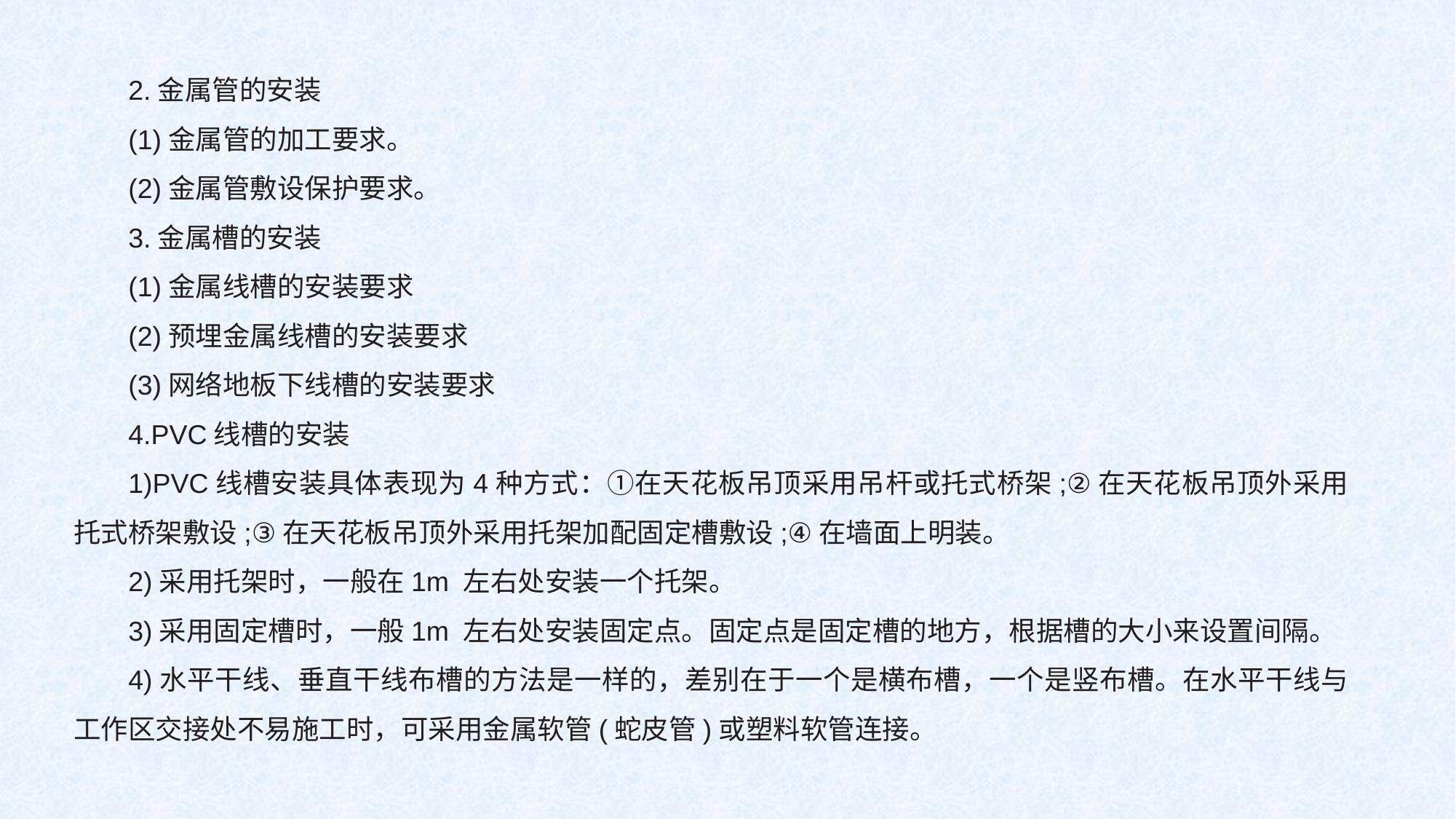

2.金属管的安装
(1)金属管的加工要求。
(2)金属管敷设保护要求。
3.金属槽的安装
(1)金属线槽的安装要求
(2)预埋金属线槽的安装要求
(3)网络地板下线槽的安装要求
4.PVC线槽的安装
1)PVC线槽安装具体表现为4种方式：①在天花板吊顶采用吊杆或托式桥架;②在天花板吊顶外采用托式桥架敷设;③在天花板吊顶外采用托架加配固定槽敷设;④在墙面上明装。
2)采用托架时，一般在1m 左右处安装一个托架。
3)采用固定槽时，一般1m 左右处安装固定点。固定点是固定槽的地方，根据槽的大小来设置间隔。
4)水平干线、垂直干线布槽的方法是一样的，差别在于一个是横布槽，一个是竖布槽。在水平干线与工作区交接处不易施工时，可采用金属软管(蛇皮管)或塑料软管连接。